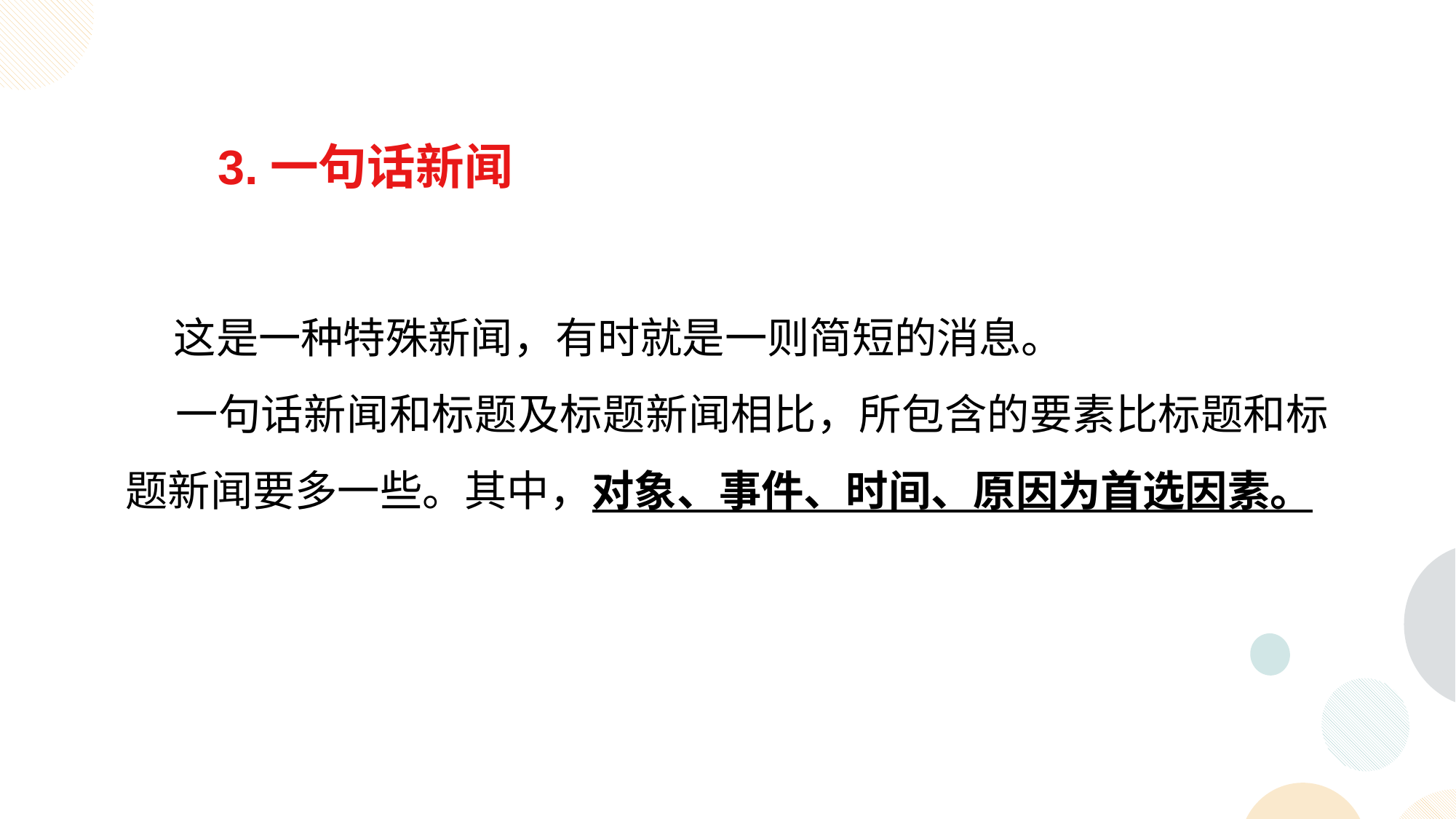

3.一句话新闻
    这是一种特殊新闻，有时就是一则简短的消息。
    一句话新闻和标题及标题新闻相比，所包含的要素比标题和标题新闻要多一些。其中，对象、事件、时间、原因为首选因素。